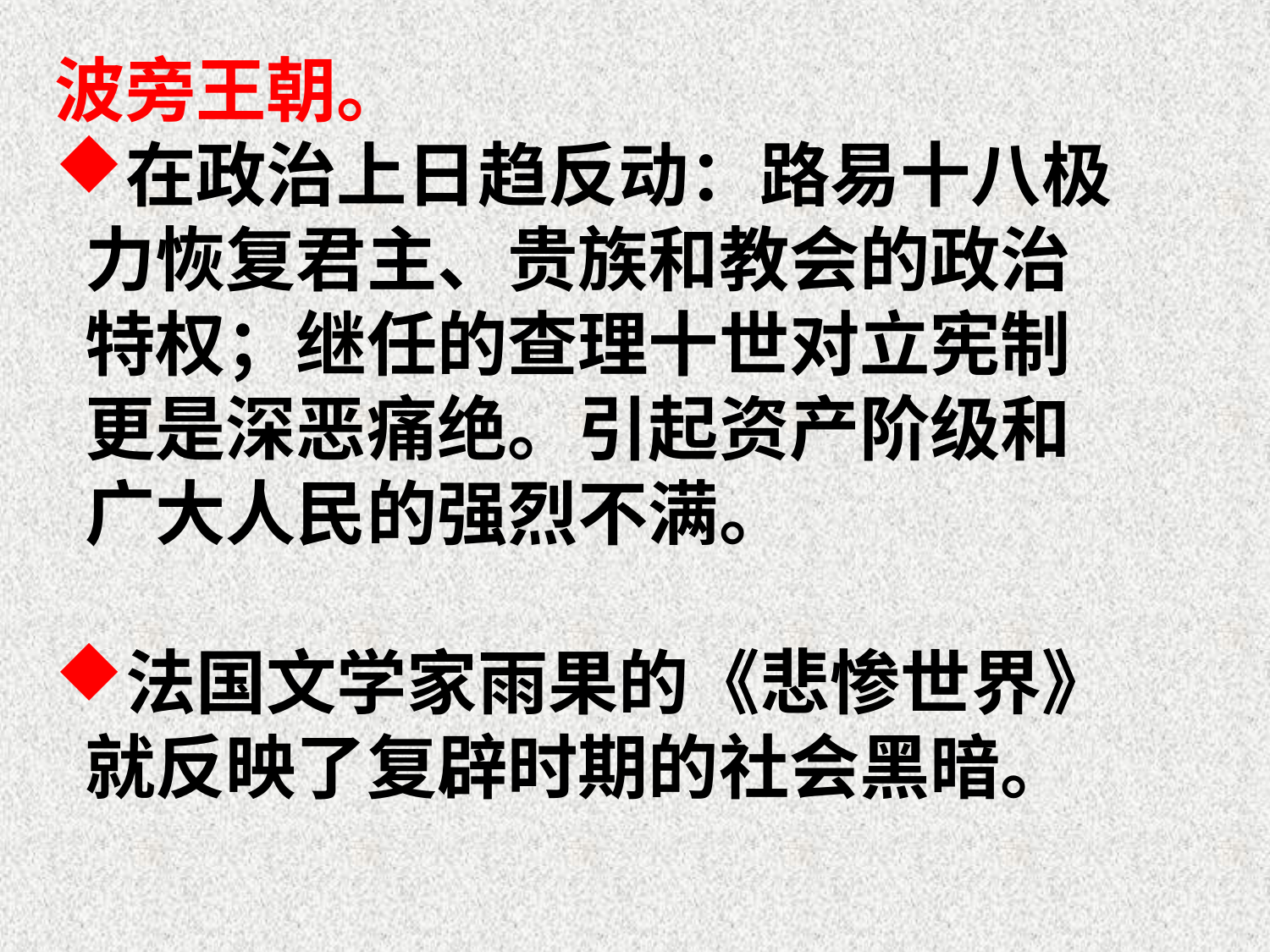

波旁王朝。
在政治上日趋反动：路易十八极力恢复君主、贵族和教会的政治特权；继任的查理十世对立宪制更是深恶痛绝。引起资产阶级和广大人民的强烈不满。

法国文学家雨果的《悲惨世界》就反映了复辟时期的社会黑暗。